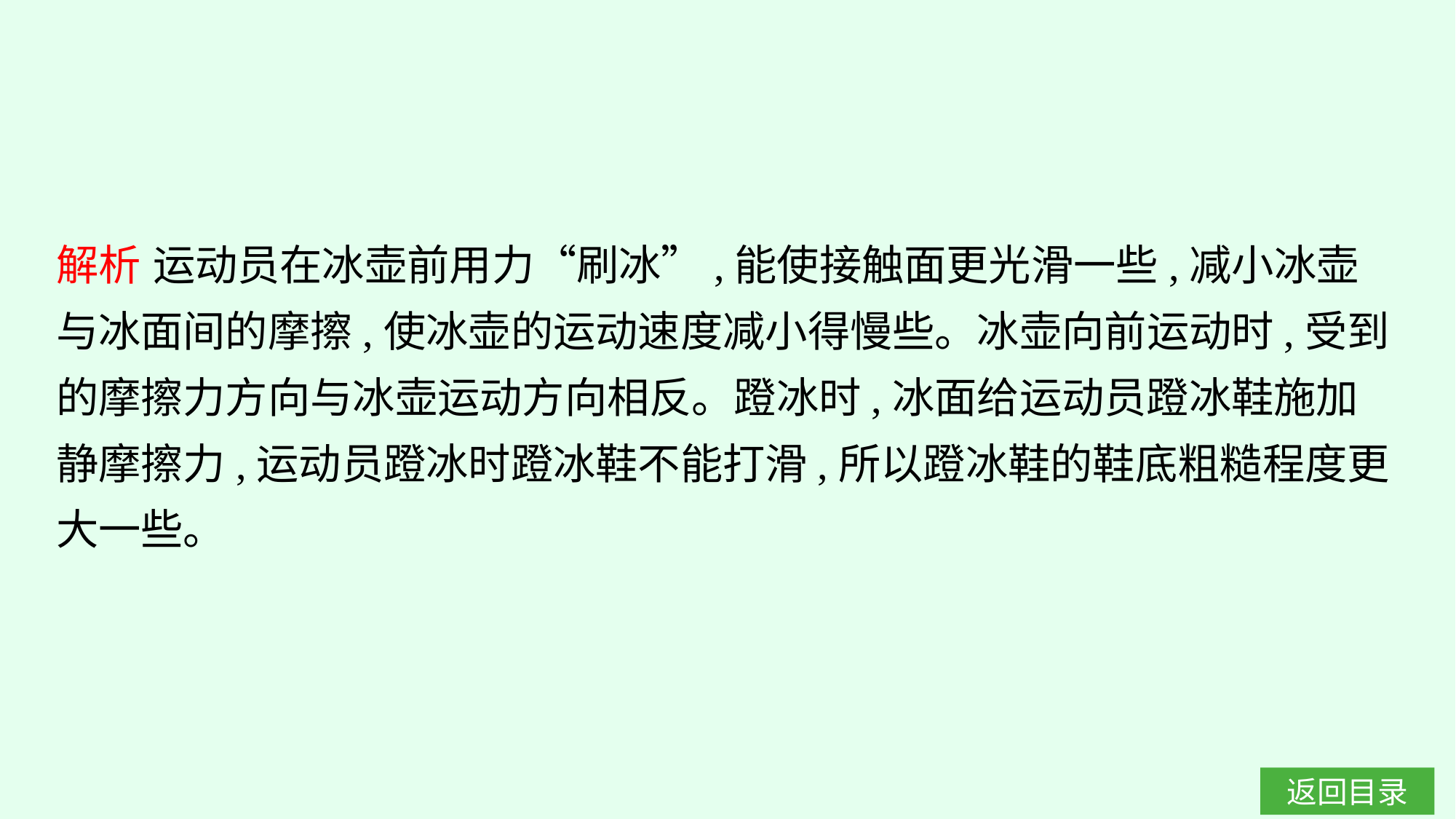

解析 运动员在冰壶前用力“刷冰”,能使接触面更光滑一些,减小冰壶与冰面间的摩擦,使冰壶的运动速度减小得慢些。冰壶向前运动时,受到的摩擦力方向与冰壶运动方向相反。蹬冰时,冰面给运动员蹬冰鞋施加静摩擦力,运动员蹬冰时蹬冰鞋不能打滑,所以蹬冰鞋的鞋底粗糙程度更大一些。